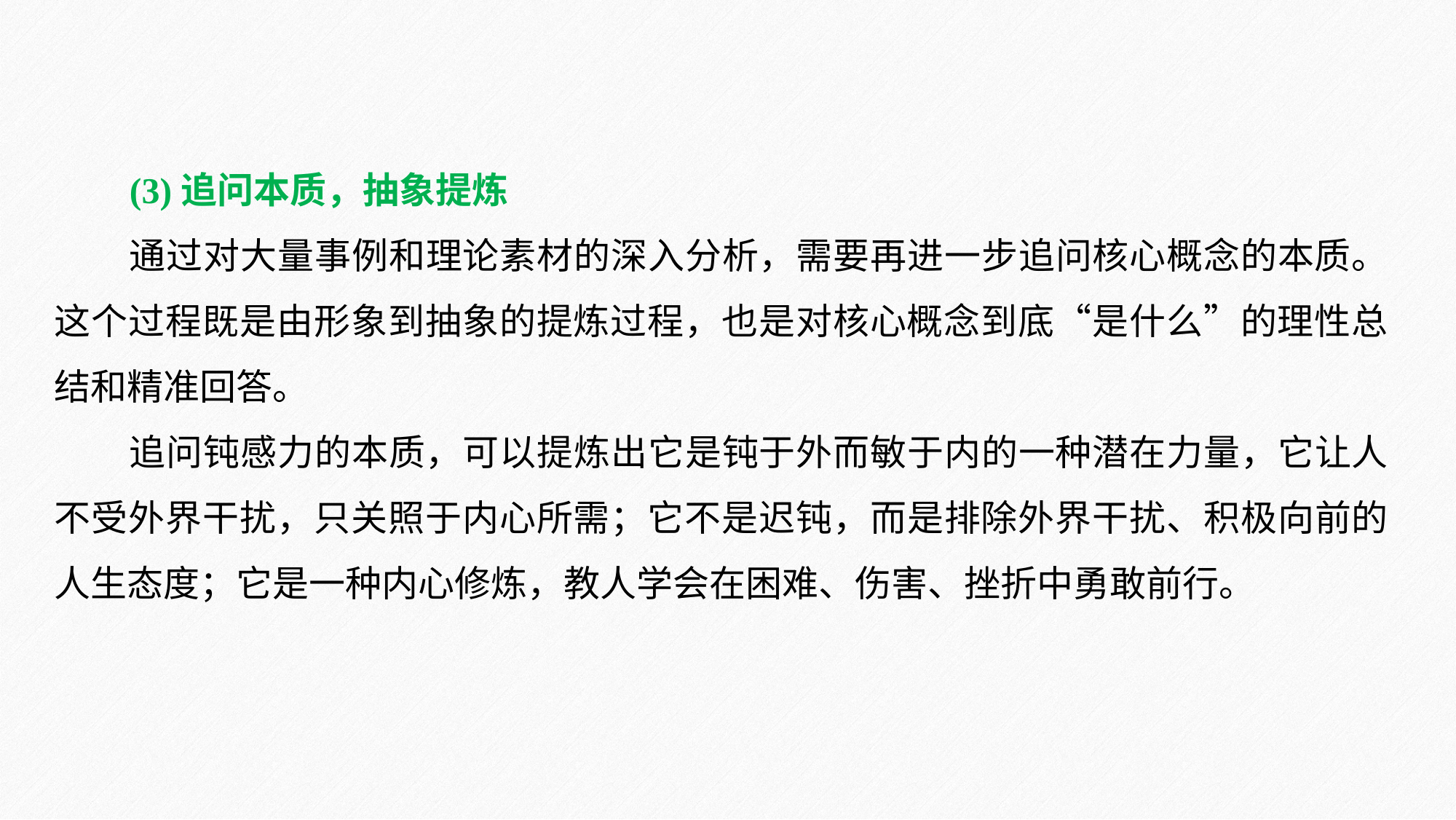

(3)追问本质，抽象提炼
通过对大量事例和理论素材的深入分析，需要再进一步追问核心概念的本质。这个过程既是由形象到抽象的提炼过程，也是对核心概念到底“是什么”的理性总结和精准回答。
追问钝感力的本质，可以提炼出它是钝于外而敏于内的一种潜在力量，它让人不受外界干扰，只关照于内心所需；它不是迟钝，而是排除外界干扰、积极向前的人生态度；它是一种内心修炼，教人学会在困难、伤害、挫折中勇敢前行。